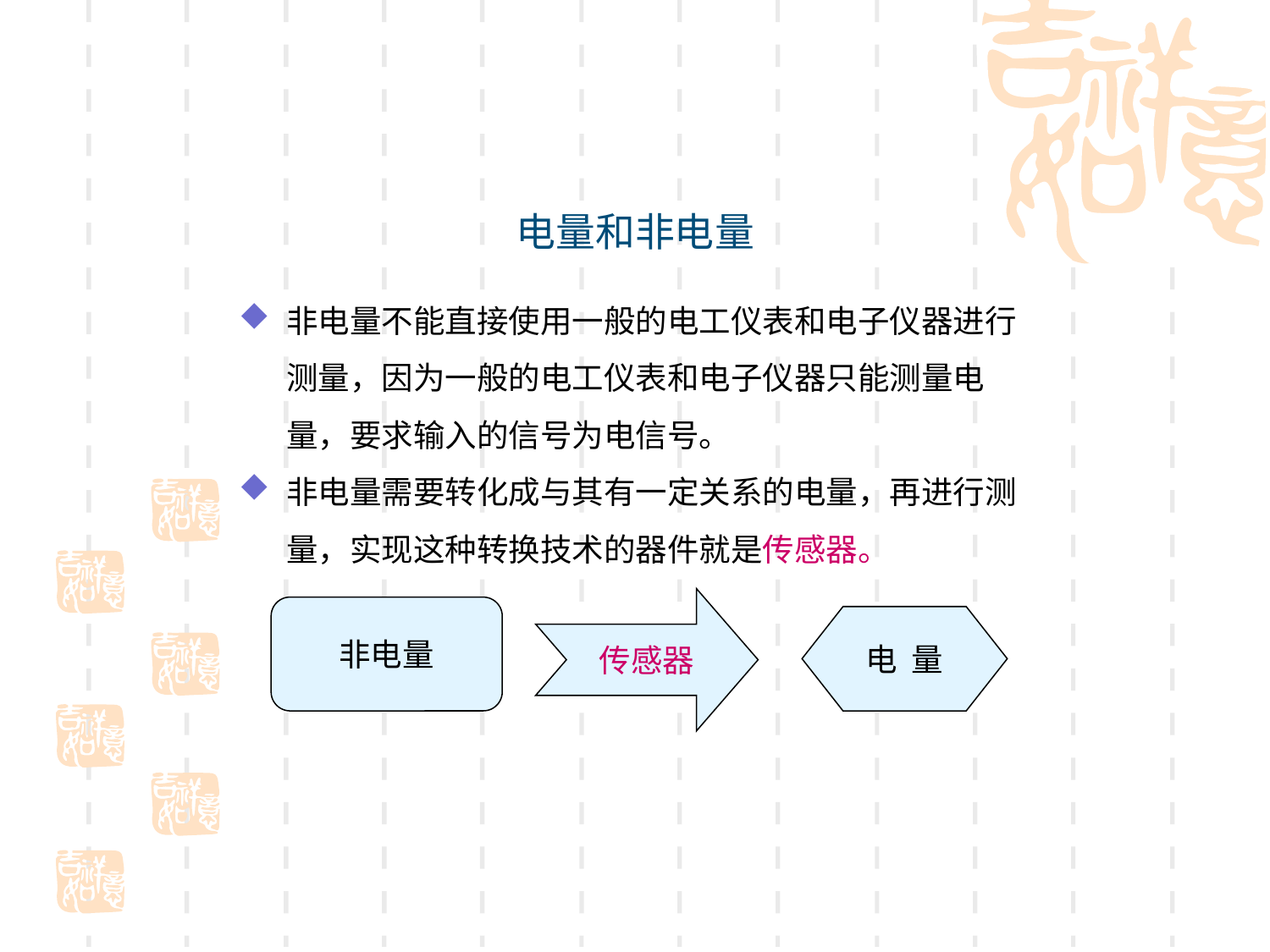

# 电量和非电量
非电量不能直接使用一般的电工仪表和电子仪器进行测量，因为一般的电工仪表和电子仪器只能测量电量，要求输入的信号为电信号。
非电量需要转化成与其有一定关系的电量，再进行测量，实现这种转换技术的器件就是传感器。

传感器
非电量
电  量